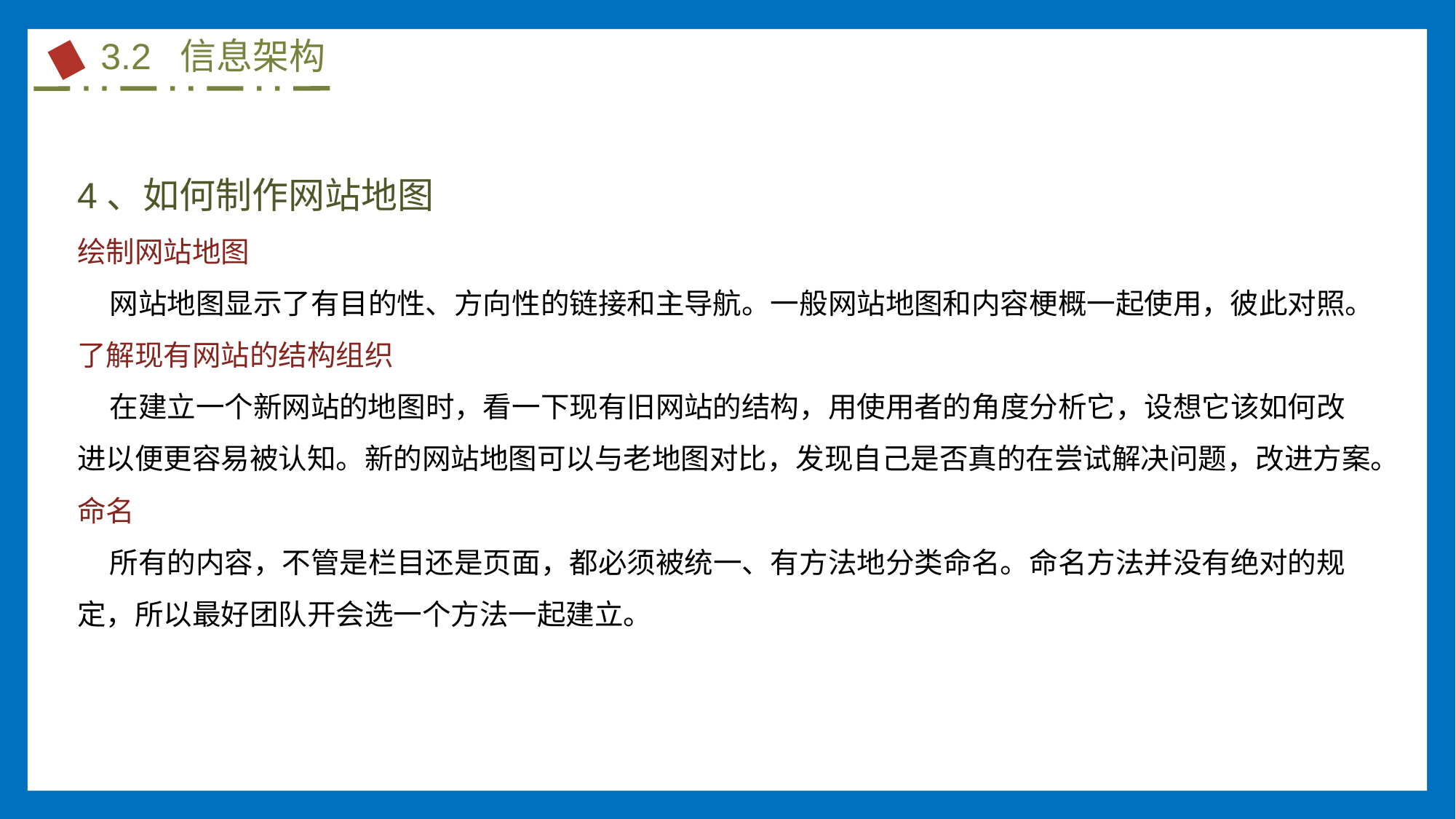

3.2  信息架构

4、如何制作网站地图
绘制网站地图
    网站地图显示了有目的性、方向性的链接和主导航。一般网站地图和内容梗概一起使用，彼此对照。
了解现有网站的结构组织
    在建立一个新网站的地图时，看一下现有旧网站的结构，用使用者的角度分析它，设想它该如何改进以便更容易被认知。新的网站地图可以与老地图对比，发现自己是否真的在尝试解决问题，改进方案。
命名
    所有的内容，不管是栏目还是页面，都必须被统一、有方法地分类命名。命名方法并没有绝对的规定，所以最好团队开会选一个方法一起建立。